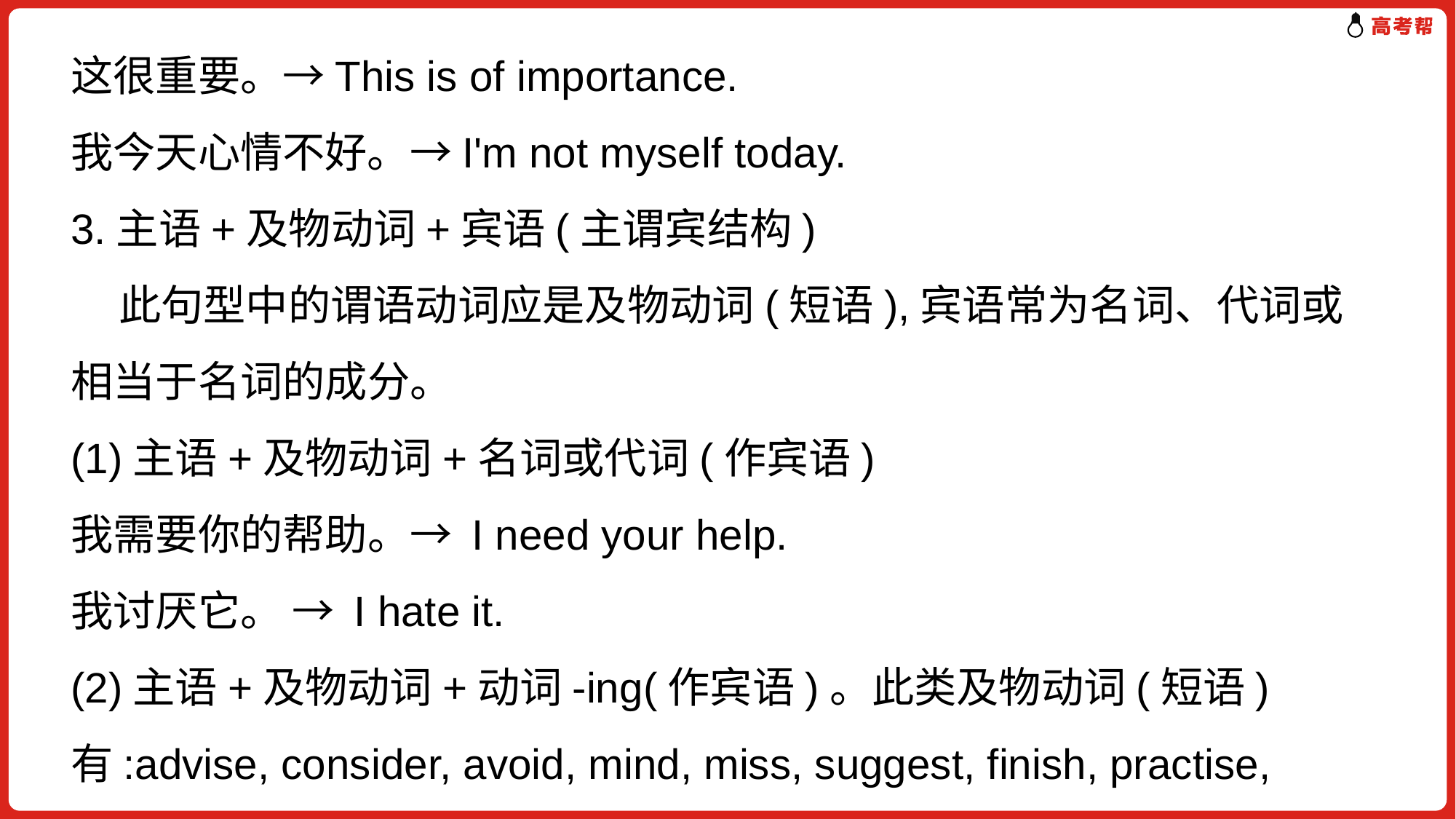

这很重要。→This is of importance.
我今天心情不好。→I'm not myself today.
3.主语+及物动词+宾语(主谓宾结构)
    此句型中的谓语动词应是及物动词(短语),宾语常为名词、代词或相当于名词的成分。
(1)主语+及物动词+名词或代词(作宾语)
我需要你的帮助。→ I need your help.
我讨厌它。 → I hate it.
(2)主语+及物动词+动词-ing(作宾语)。此类及物动词(短语)有:advise, consider, avoid, mind, miss, suggest, finish, practise, imagine,